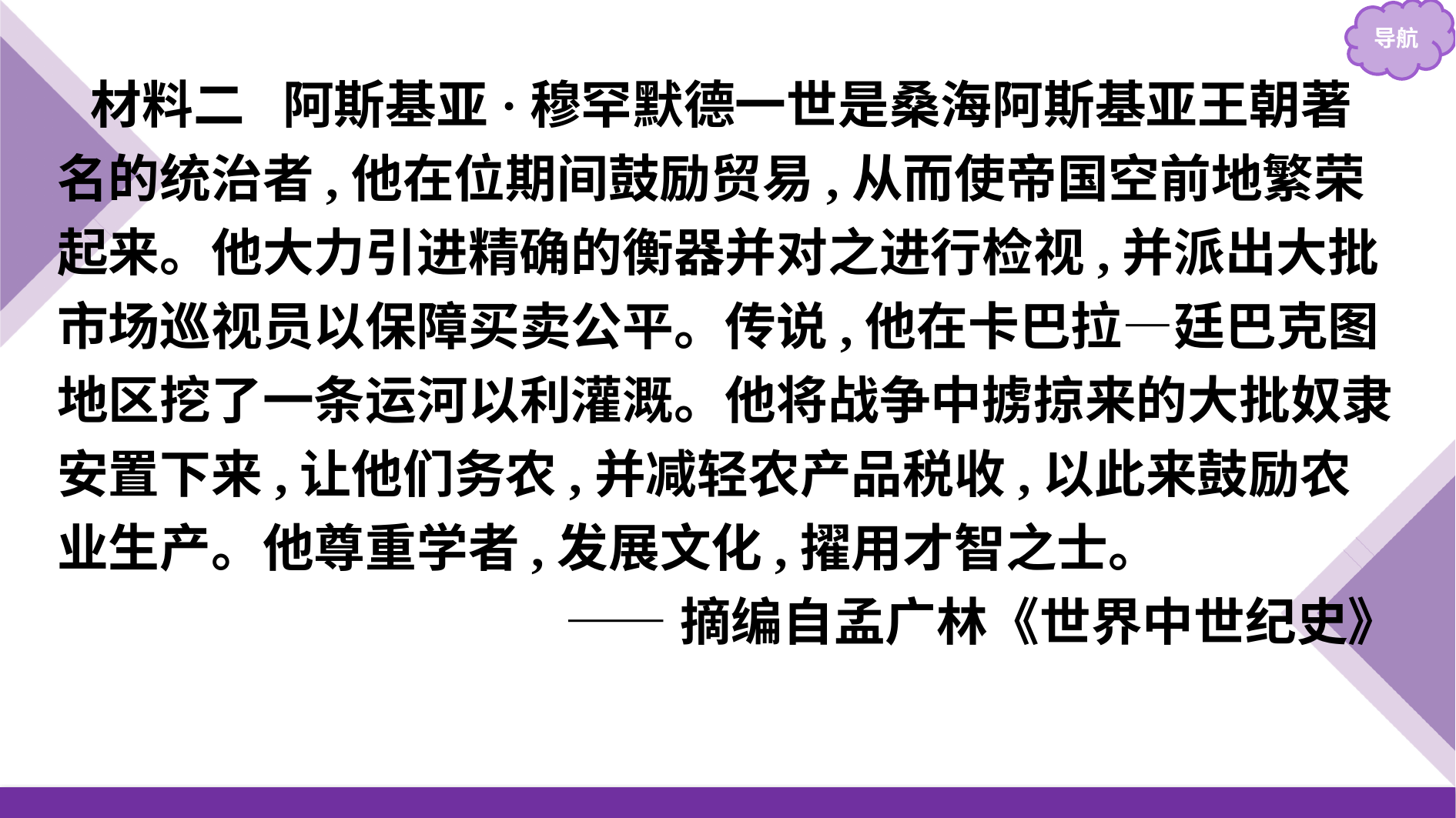

材料二   阿斯基亚·穆罕默德一世是桑海阿斯基亚王朝著名的统治者,他在位期间鼓励贸易,从而使帝国空前地繁荣起来。他大力引进精确的衡器并对之进行检视,并派出大批市场巡视员以保障买卖公平。传说,他在卡巴拉—廷巴克图地区挖了一条运河以利灌溉。他将战争中掳掠来的大批奴隶安置下来,让他们务农,并减轻农产品税收,以此来鼓励农业生产。他尊重学者,发展文化,擢用才智之士。
——摘编自孟广林《世界中世纪史》